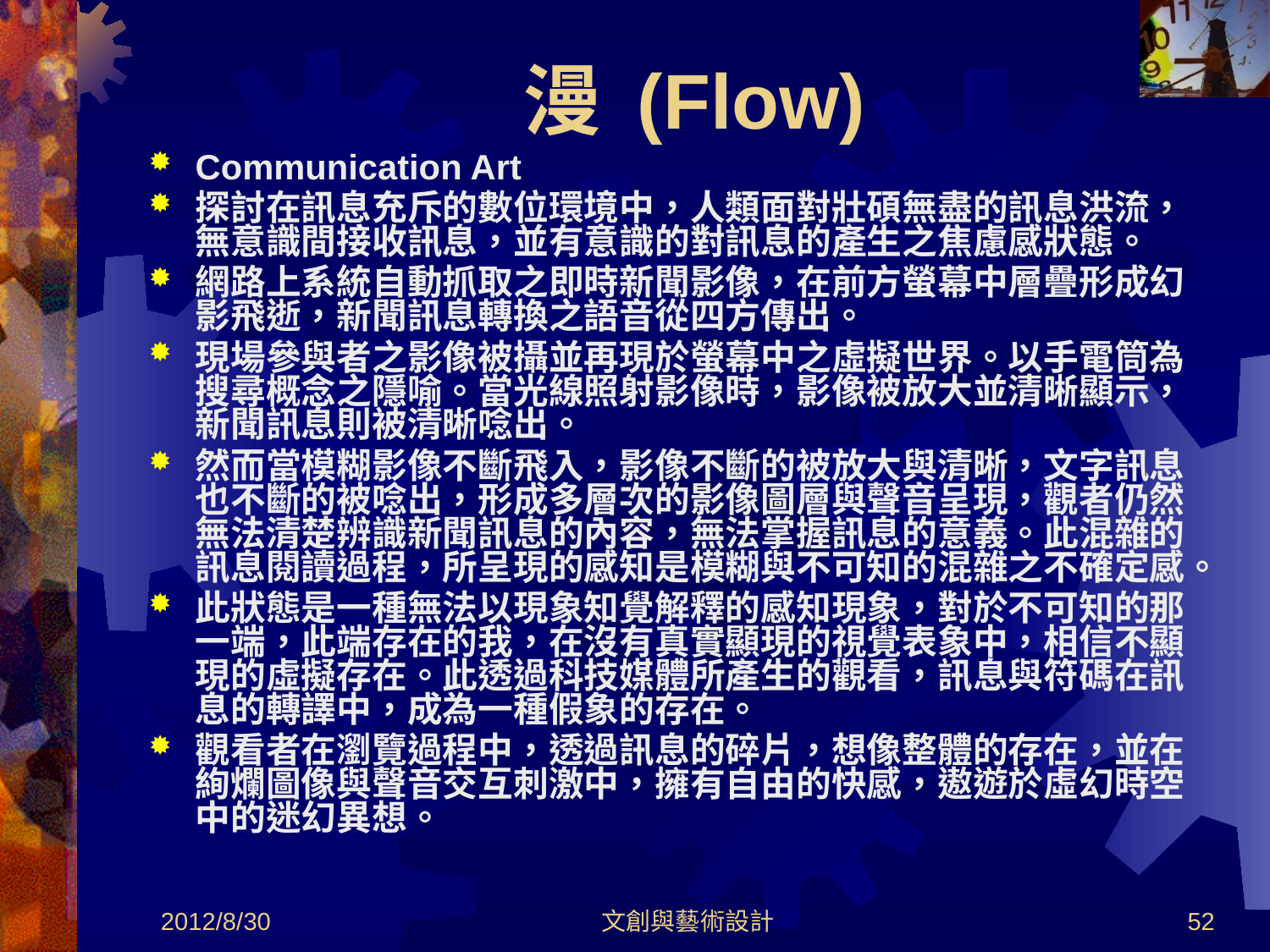

# 漫 (Flow)
Communication Art
探討在訊息充斥的數位環境中，人類面對壯碩無盡的訊息洪流，無意識間接收訊息，並有意識的對訊息的產生之焦慮感狀態。
網路上系統自動抓取之即時新聞影像，在前方螢幕中層疊形成幻影飛逝，新聞訊息轉換之語音從四方傳出。
現場參與者之影像被攝並再現於螢幕中之虛擬世界。以手電筒為搜尋概念之隱喻。當光線照射影像時，影像被放大並清晰顯示，新聞訊息則被清晰唸出。
然而當模糊影像不斷飛入，影像不斷的被放大與清晰，文字訊息也不斷的被唸出，形成多層次的影像圖層與聲音呈現，觀者仍然無法清楚辨識新聞訊息的內容，無法掌握訊息的意義。此混雜的訊息閱讀過程，所呈現的感知是模糊與不可知的混雜之不確定感。
此狀態是一種無法以現象知覺解釋的感知現象，對於不可知的那一端，此端存在的我，在沒有真實顯現的視覺表象中，相信不顯現的虛擬存在。此透過科技媒體所產生的觀看，訊息與符碼在訊息的轉譯中，成為一種假象的存在。
觀看者在瀏覽過程中，透過訊息的碎片，想像整體的存在，並在絢爛圖像與聲音交互刺激中，擁有自由的快感，遨遊於虛幻時空中的迷幻異想。
2012/8/30
文創與藝術設計
52